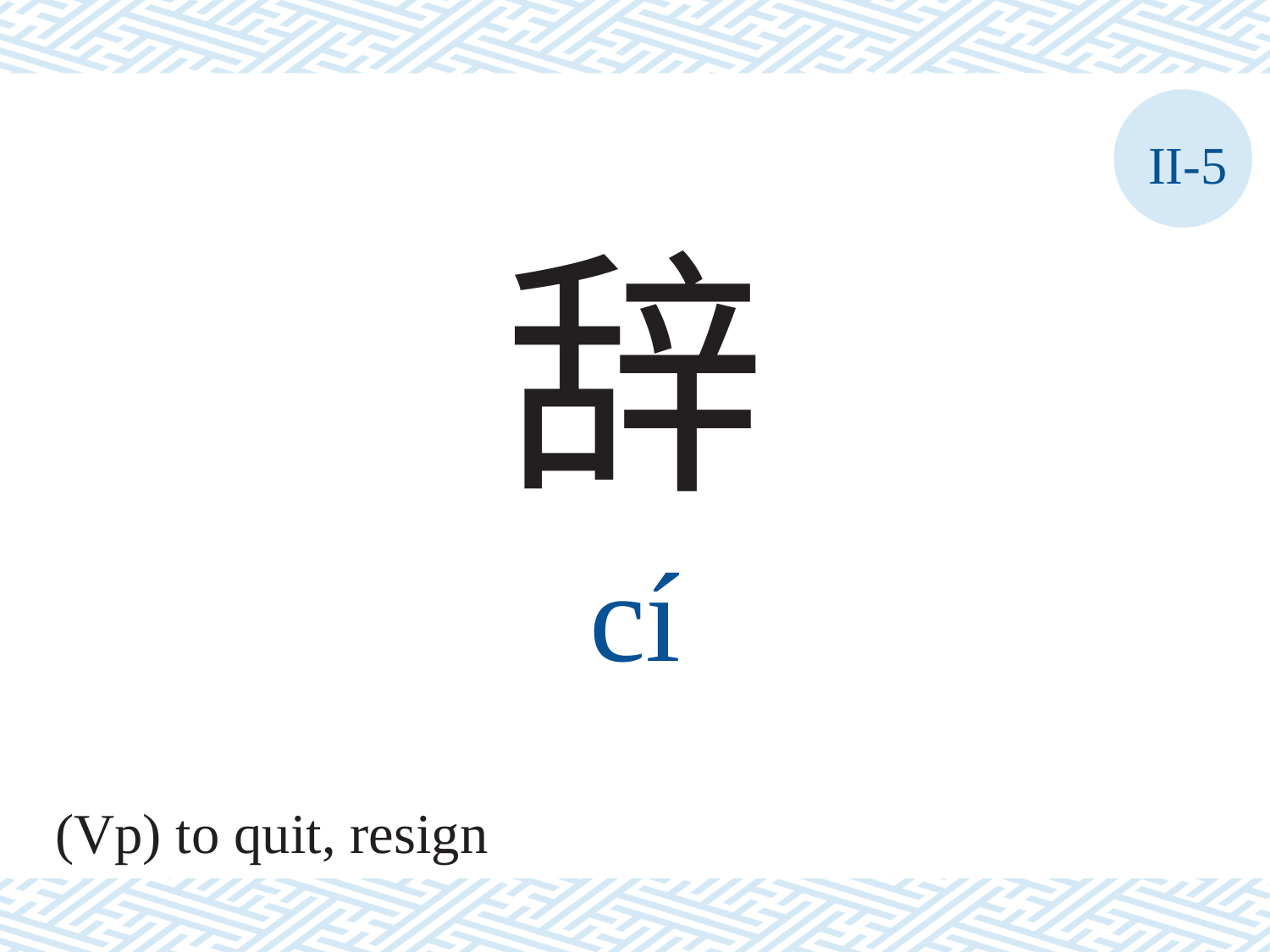

II-5
辞
cí
(Vp) to quit, resign